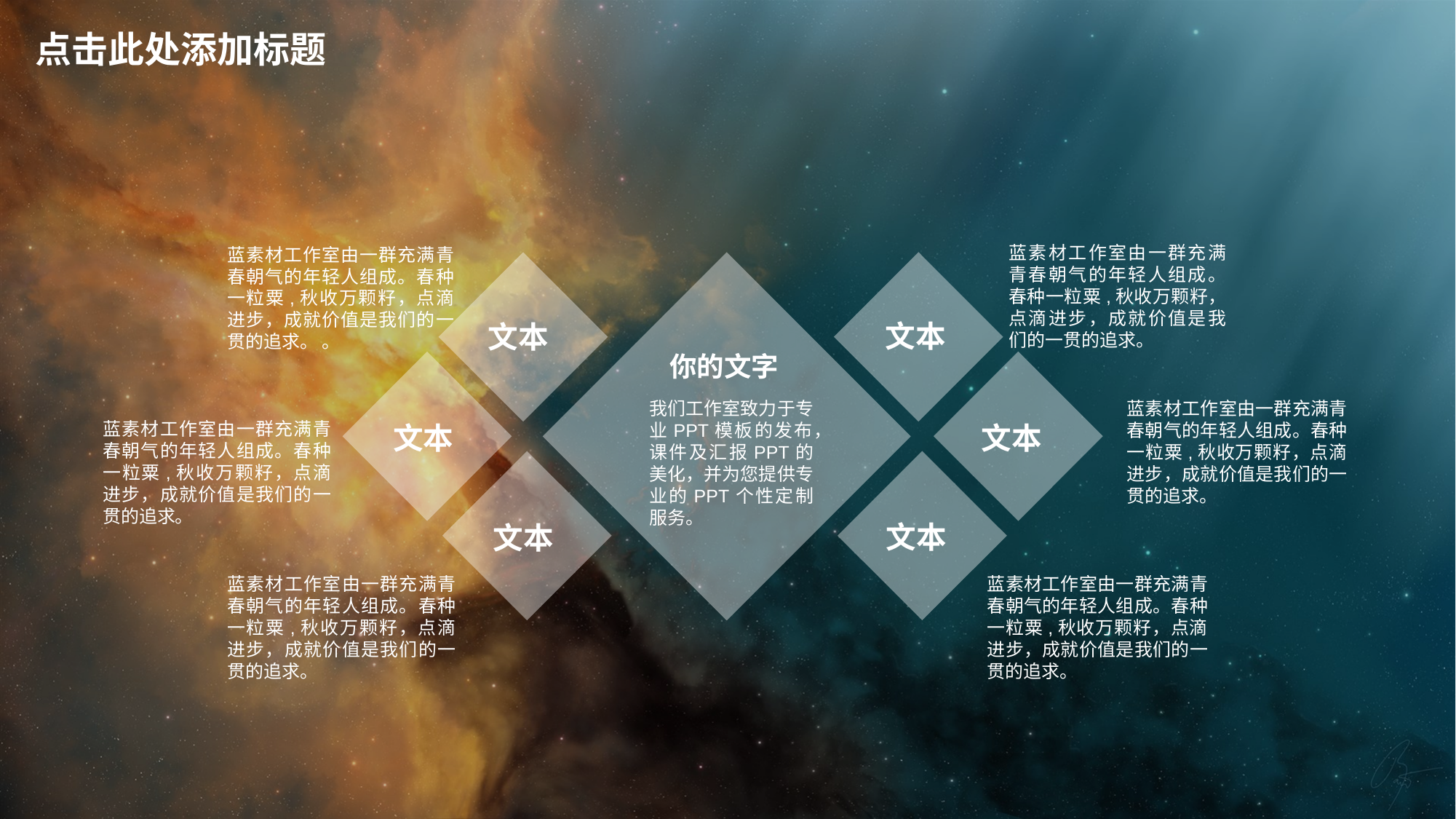

点击此处添加标题
蓝素材工作室由一群充满青春朝气的年轻人组成。春种一粒粟,秋收万颗籽，点滴进步，成就价值是我们的一贯的追求。
蓝素材工作室由一群充满青春朝气的年轻人组成。春种一粒粟,秋收万颗籽，点滴进步，成就价值是我们的一贯的追求。 。

文本
文本
你的文字

我们工作室致力于专业PPT模板的发布，课件及汇报PPT的美化，并为您提供专业的PPT个性定制服务。
蓝素材工作室由一群充满青春朝气的年轻人组成。春种一粒粟,秋收万颗籽，点滴进步，成就价值是我们的一贯的追求。
蓝素材工作室由一群充满青春朝气的年轻人组成。春种一粒粟,秋收万颗籽，点滴进步，成就价值是我们的一贯的追求。
文本
文本

文本
文本
蓝素材工作室由一群充满青春朝气的年轻人组成。春种一粒粟,秋收万颗籽，点滴进步，成就价值是我们的一贯的追求。
蓝素材工作室由一群充满青春朝气的年轻人组成。春种一粒粟,秋收万颗籽，点滴进步，成就价值是我们的一贯的追求。